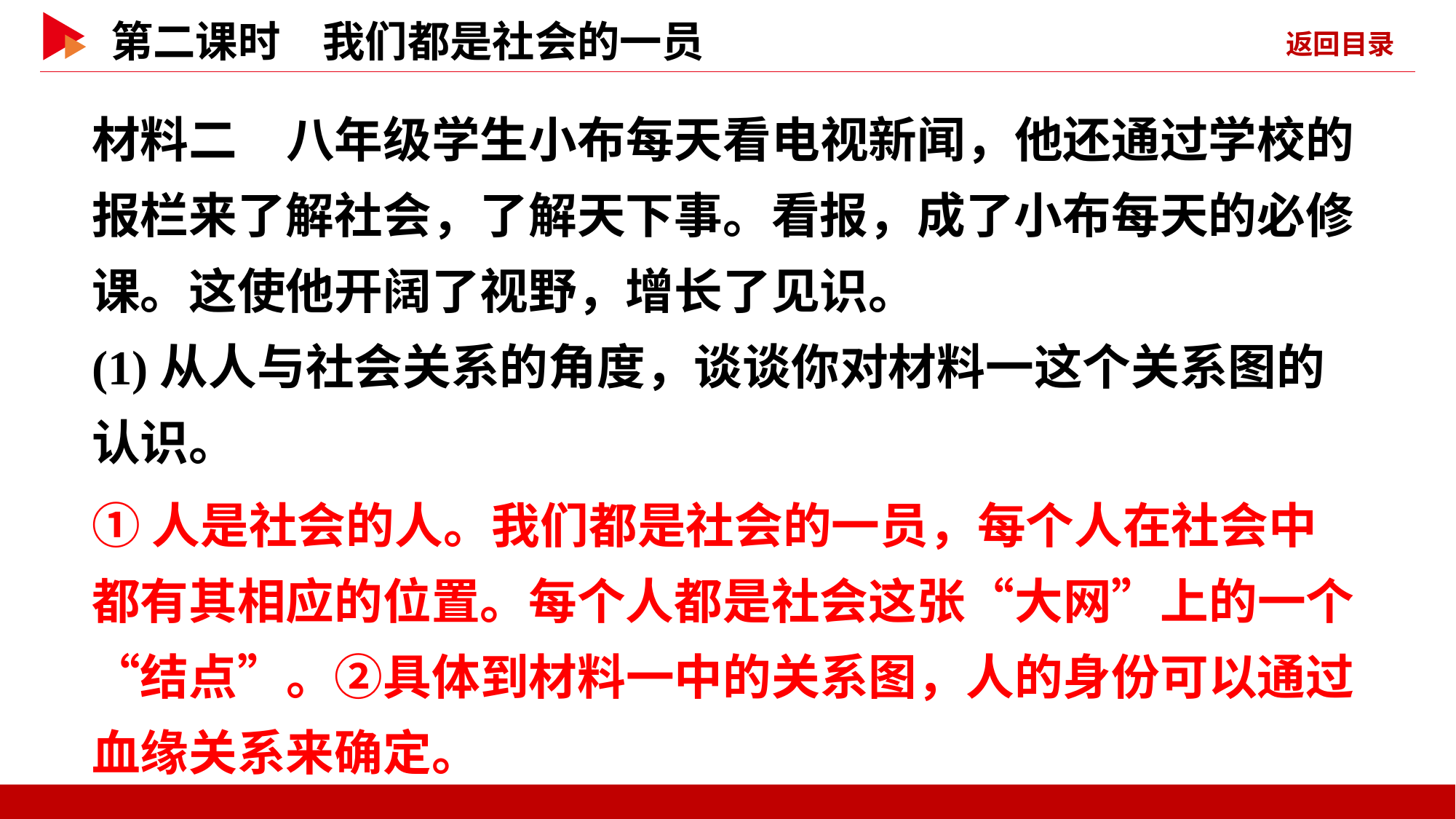

材料二　八年级学生小布每天看电视新闻，他还通过学校的报栏来了解社会，了解天下事。看报，成了小布每天的必修课。这使他开阔了视野，增长了见识。
(1)从人与社会关系的角度，谈谈你对材料一这个关系图的认识。
①人是社会的人。我们都是社会的一员，每个人在社会中都有其相应的位置。每个人都是社会这张“大网”上的一个“结点”。②具体到材料一中的关系图，人的身份可以通过血缘关系来确定。